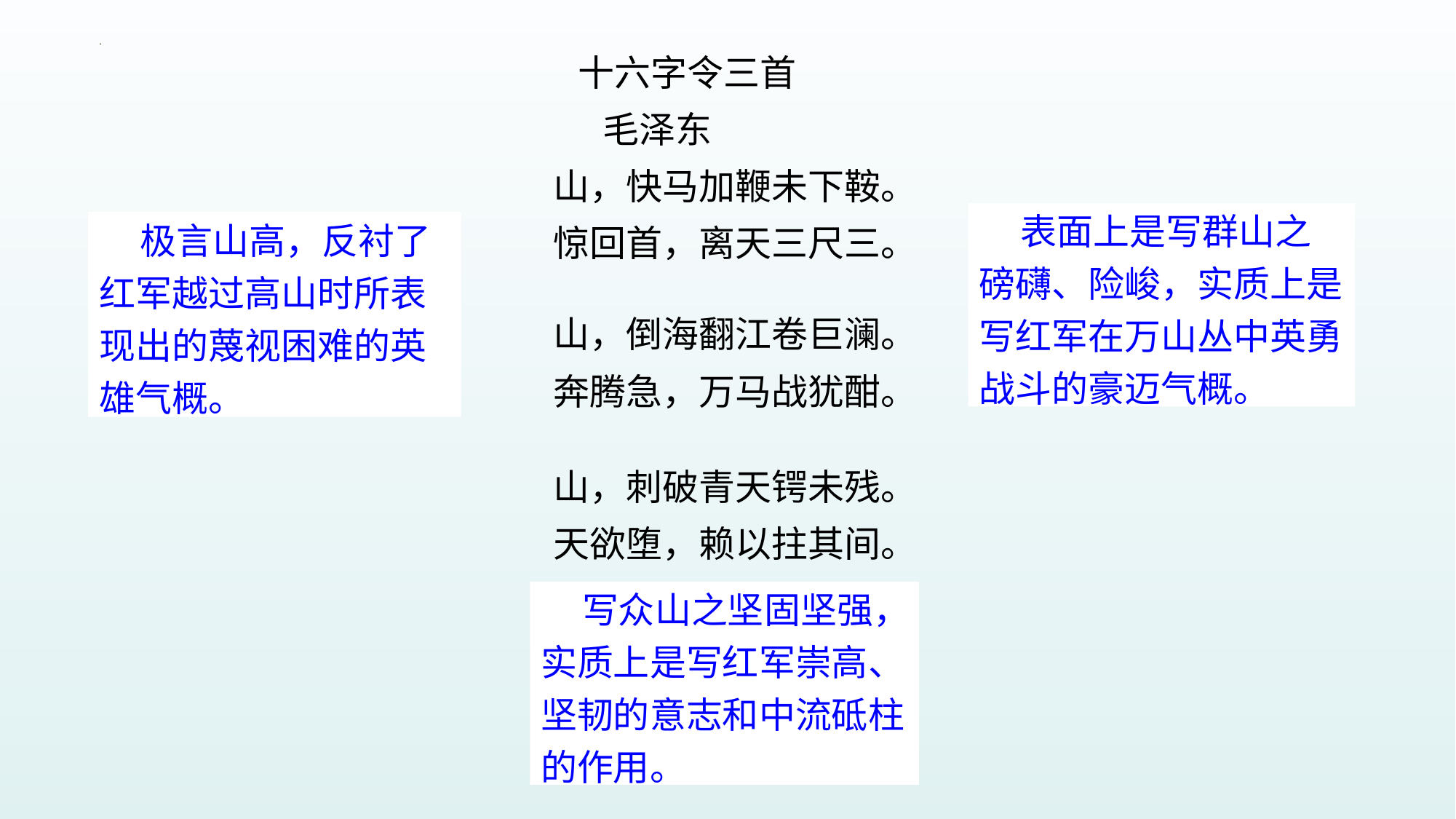

十六字令三首
　　      毛泽东
　　山，快马加鞭未下鞍。
　　惊回首，离天三尺三。

　　山，倒海翻江卷巨澜。
　　奔腾急，万马战犹酣。

　　山，刺破青天锷未残。
　　天欲堕，赖以拄其间。
    表面上是写群山之磅礴、险峻，实质上是写红军在万山丛中英勇战斗的豪迈气概。
    极言山高，反衬了红军越过高山时所表现出的蔑视困难的英雄气概。
    写众山之坚固坚强，实质上是写红军崇高、坚韧的意志和中流砥柱的作用。